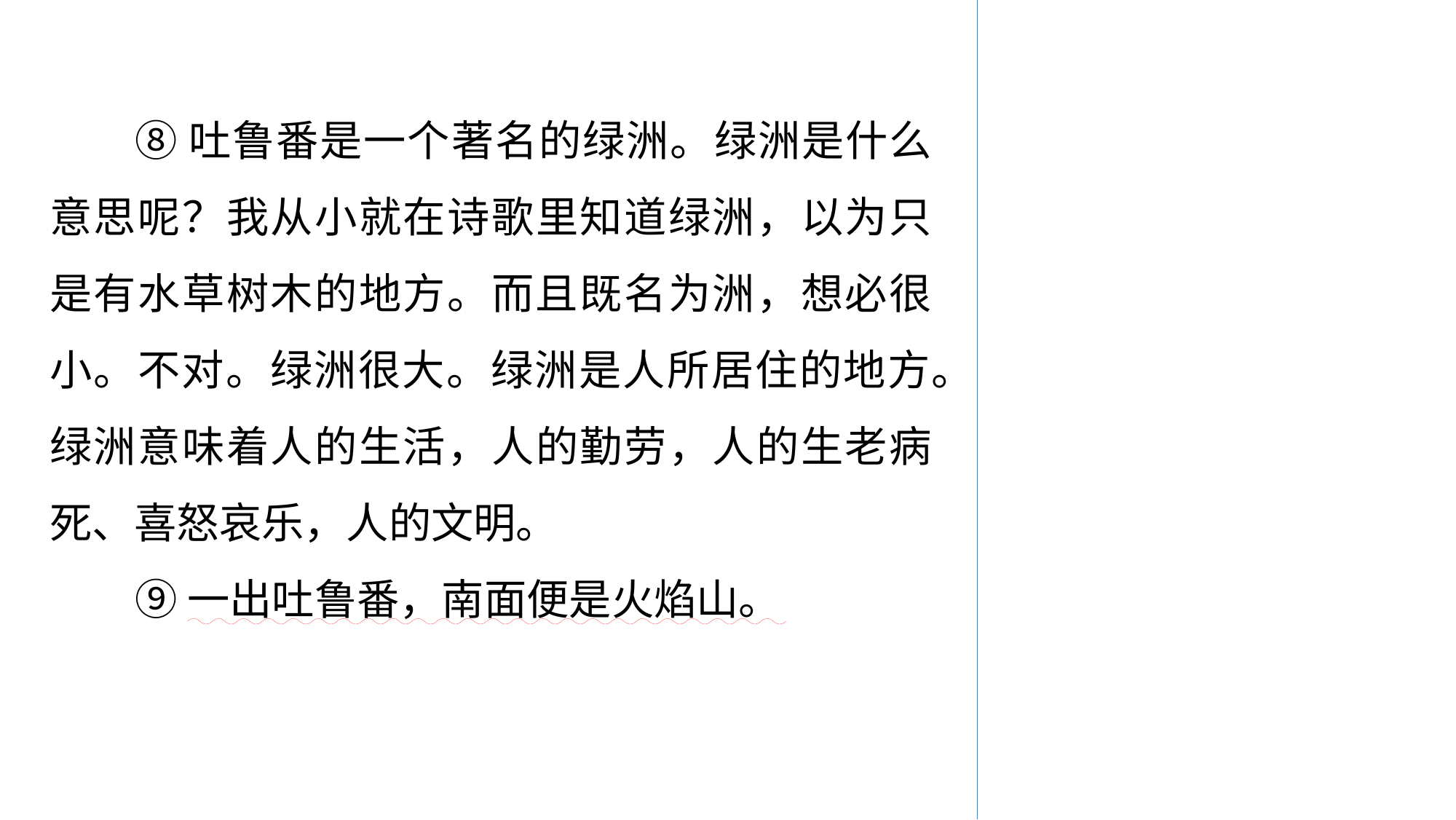

⑧吐鲁番是一个著名的绿洲。绿洲是什么意思呢？我从小就在诗歌里知道绿洲，以为只是有水草树木的地方。而且既名为洲，想必很小。不对。绿洲很大。绿洲是人所居住的地方。绿洲意味着人的生活，人的勤劳，人的生老病死、喜怒哀乐，人的文明。
⑨一出吐鲁番，南面便是火焰山。